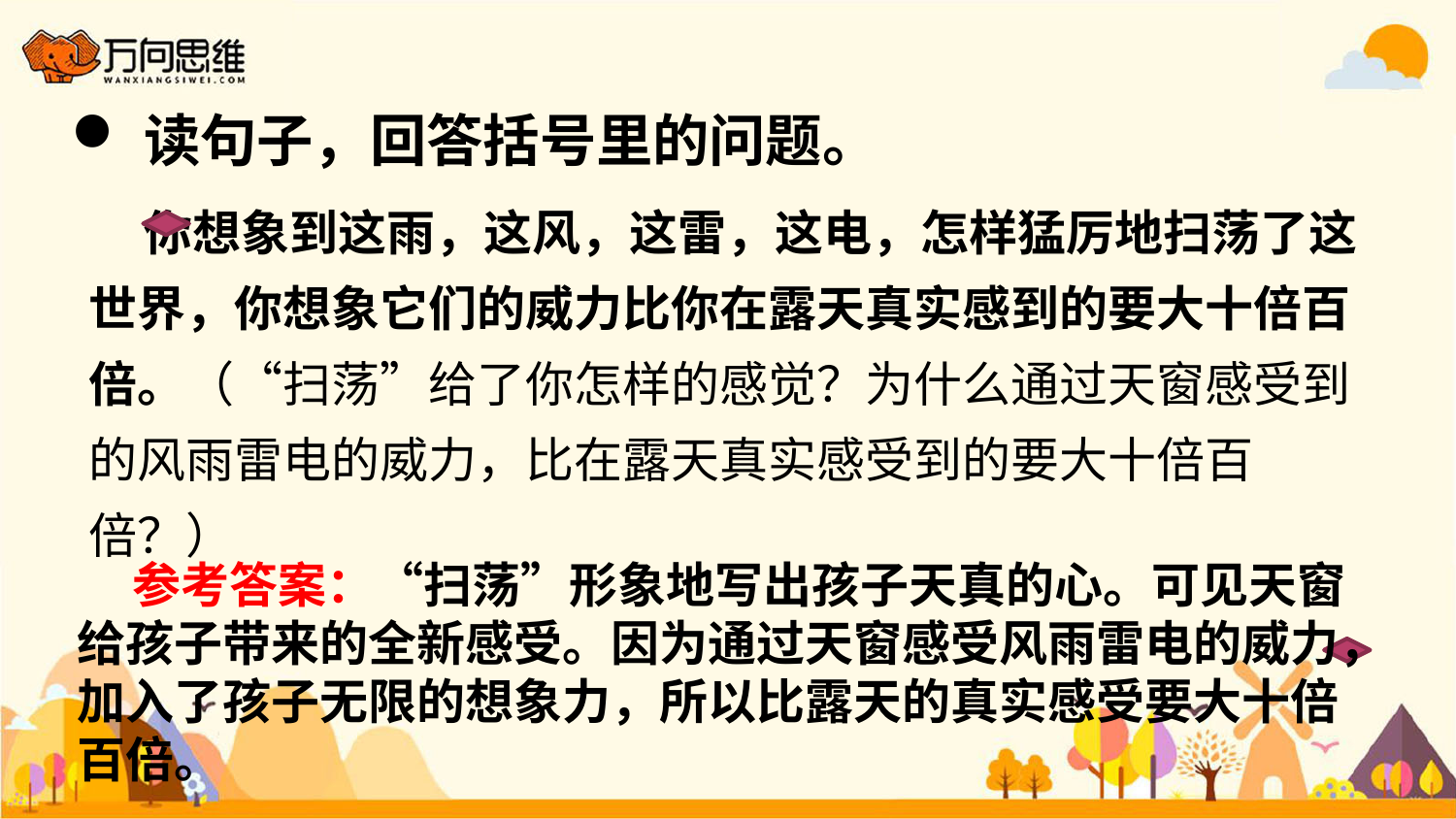

读句子，回答括号里的问题。
    你想象到这雨，这风，这雷，这电，怎样猛厉地扫荡了这世界，你想象它们的威力比你在露天真实感到的要大十倍百倍。（“扫荡”给了你怎样的感觉？为什么通过天窗感受到的风雨雷电的威力，比在露天真实感受到的要大十倍百倍？）

    参考答案：“扫荡”形象地写出孩子天真的心。可见天窗给孩子带来的全新感受。因为通过天窗感受风雨雷电的威力，加入了孩子无限的想象力，所以比露天的真实感受要大十倍百倍。